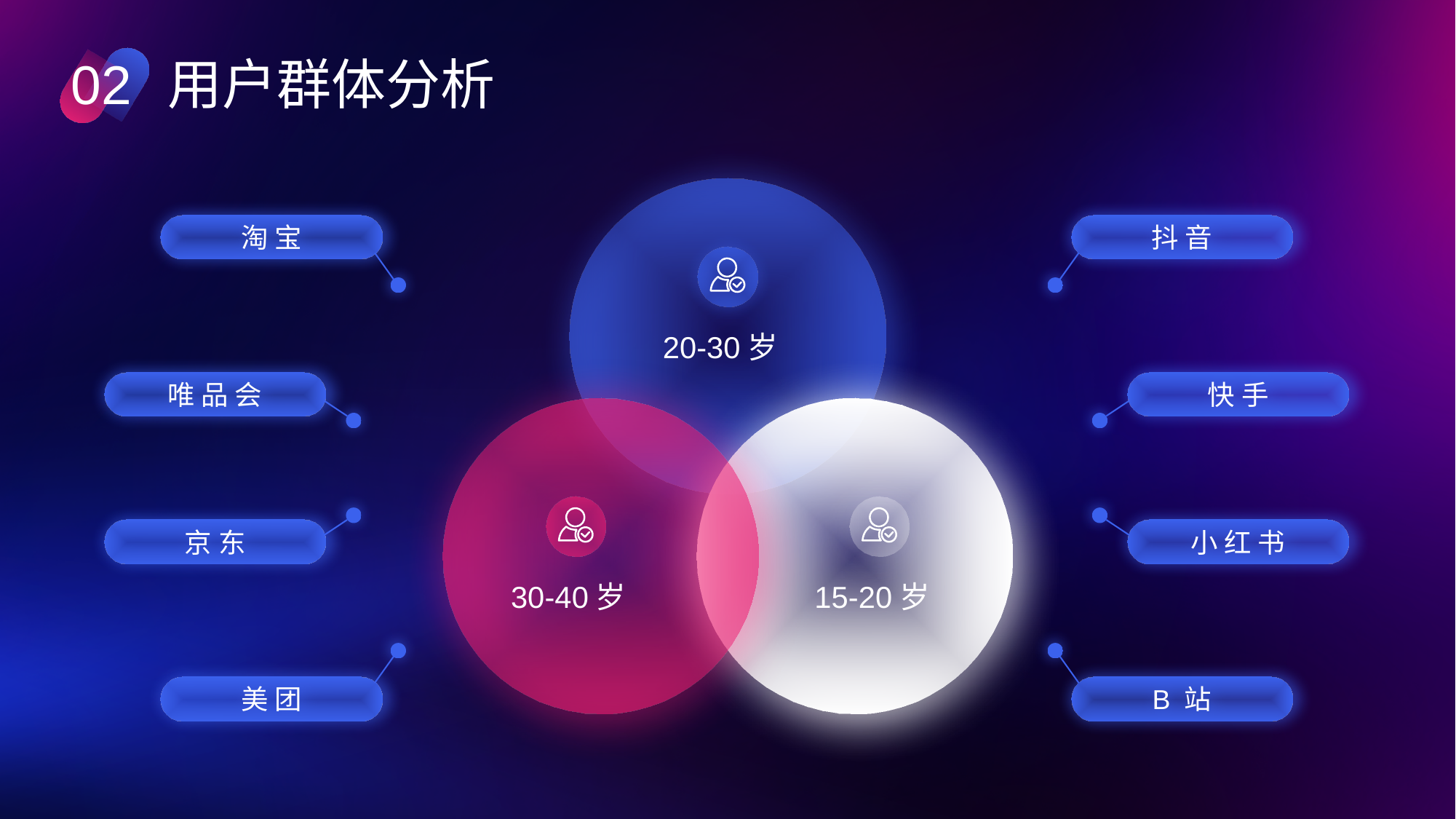

02
用户群体分析

淘 宝
抖 音

20-30岁
唯 品 会
快 手

京 东
小 红 书
30-40岁
15-20岁

美 团
B 站